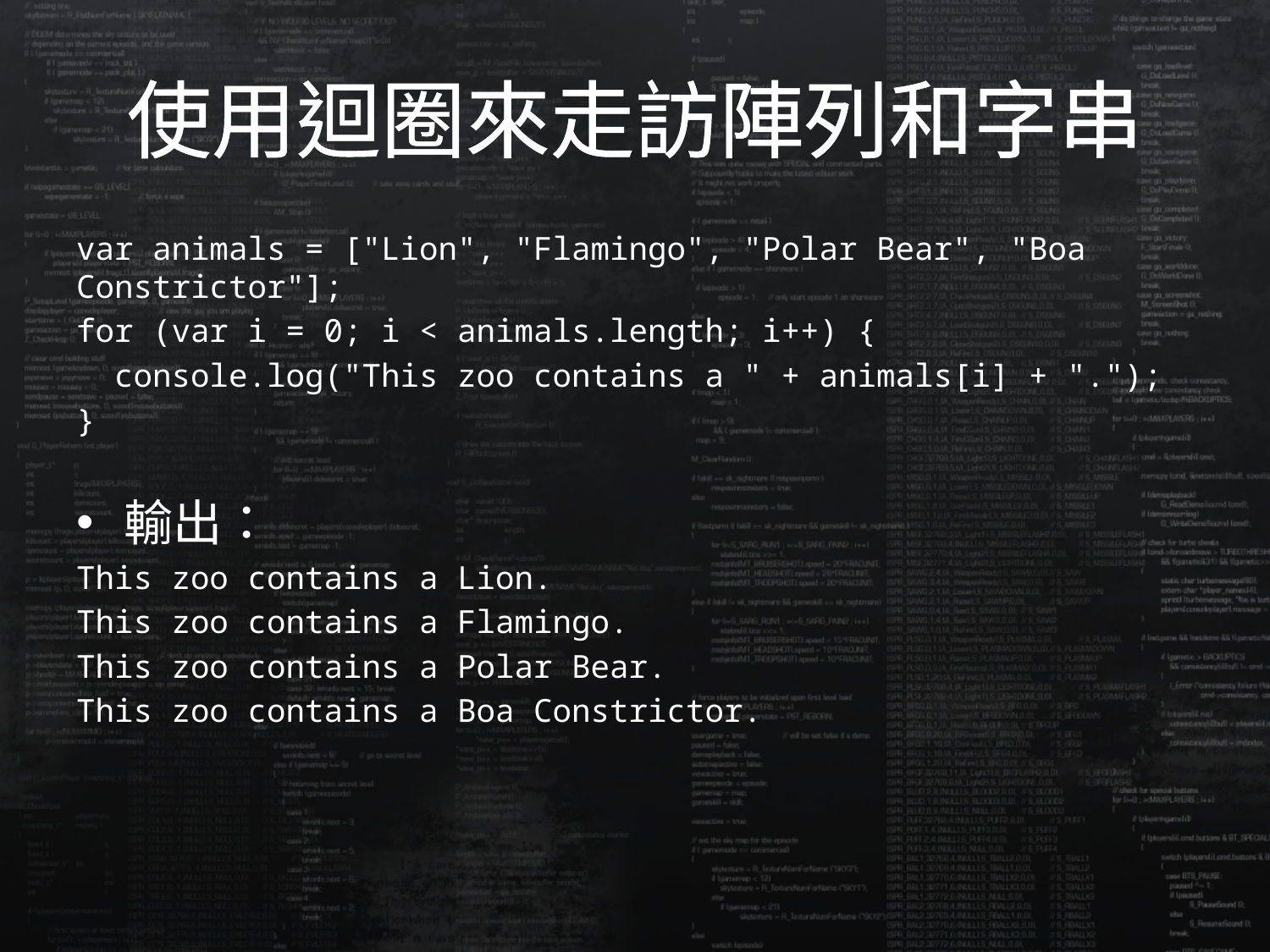

# 使用迴圈來走訪陣列和字串
var animals = ["Lion", "Flamingo", "Polar Bear", "Boa Constrictor"];
for (var i = 0; i < animals.length; i++) {
  console.log("This zoo contains a " + animals[i] + ".");
}

輸出：
This zoo contains a Lion.
This zoo contains a Flamingo.
This zoo contains a Polar Bear.
This zoo contains a Boa Constrictor.